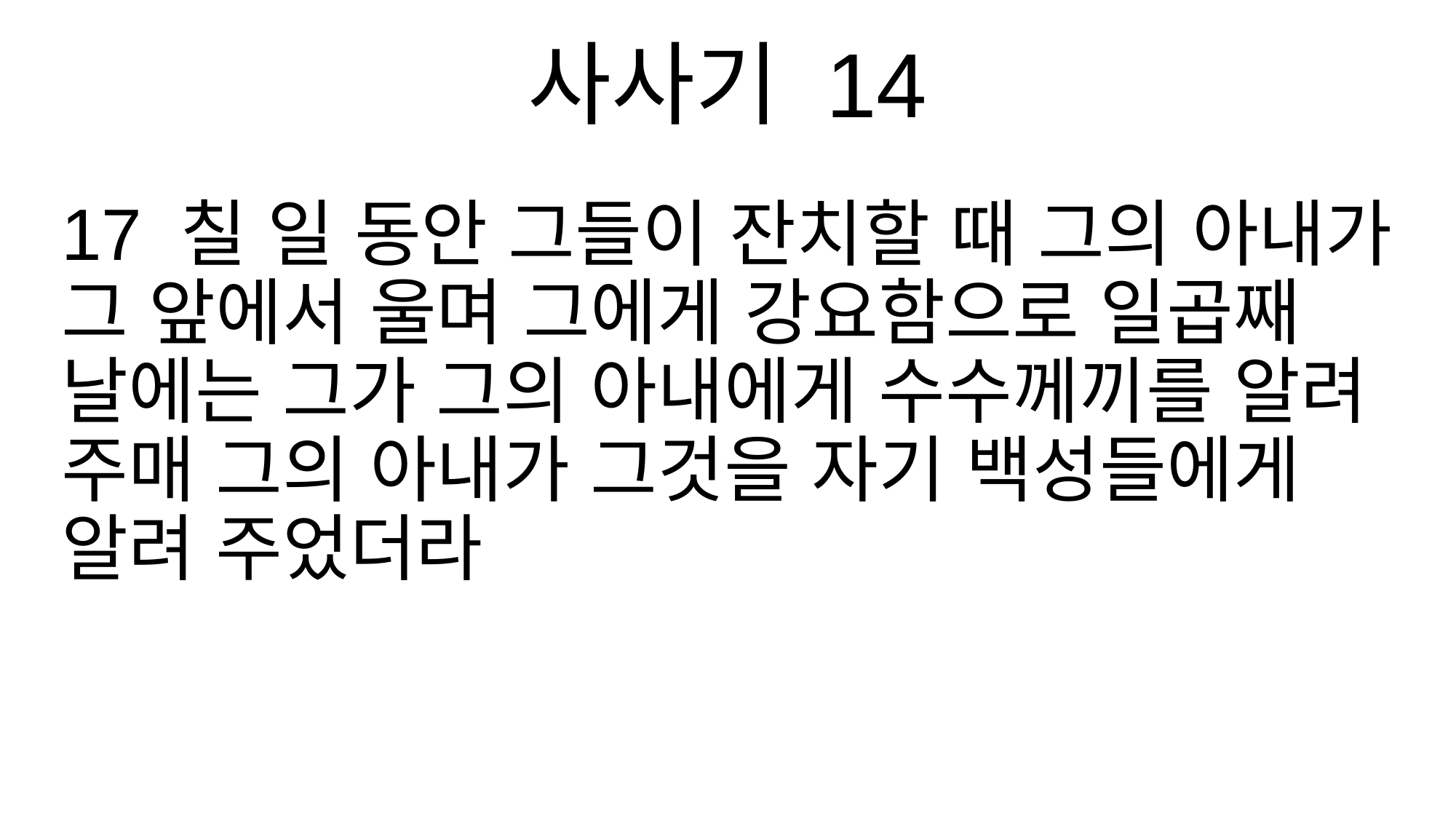

사사기 14
17 칠 일 동안 그들이 잔치할 때 그의 아내가 그 앞에서 울며 그에게 강요함으로 일곱째 날에는 그가 그의 아내에게 수수께끼를 알려 주매 그의 아내가 그것을 자기 백성들에게 알려 주었더라